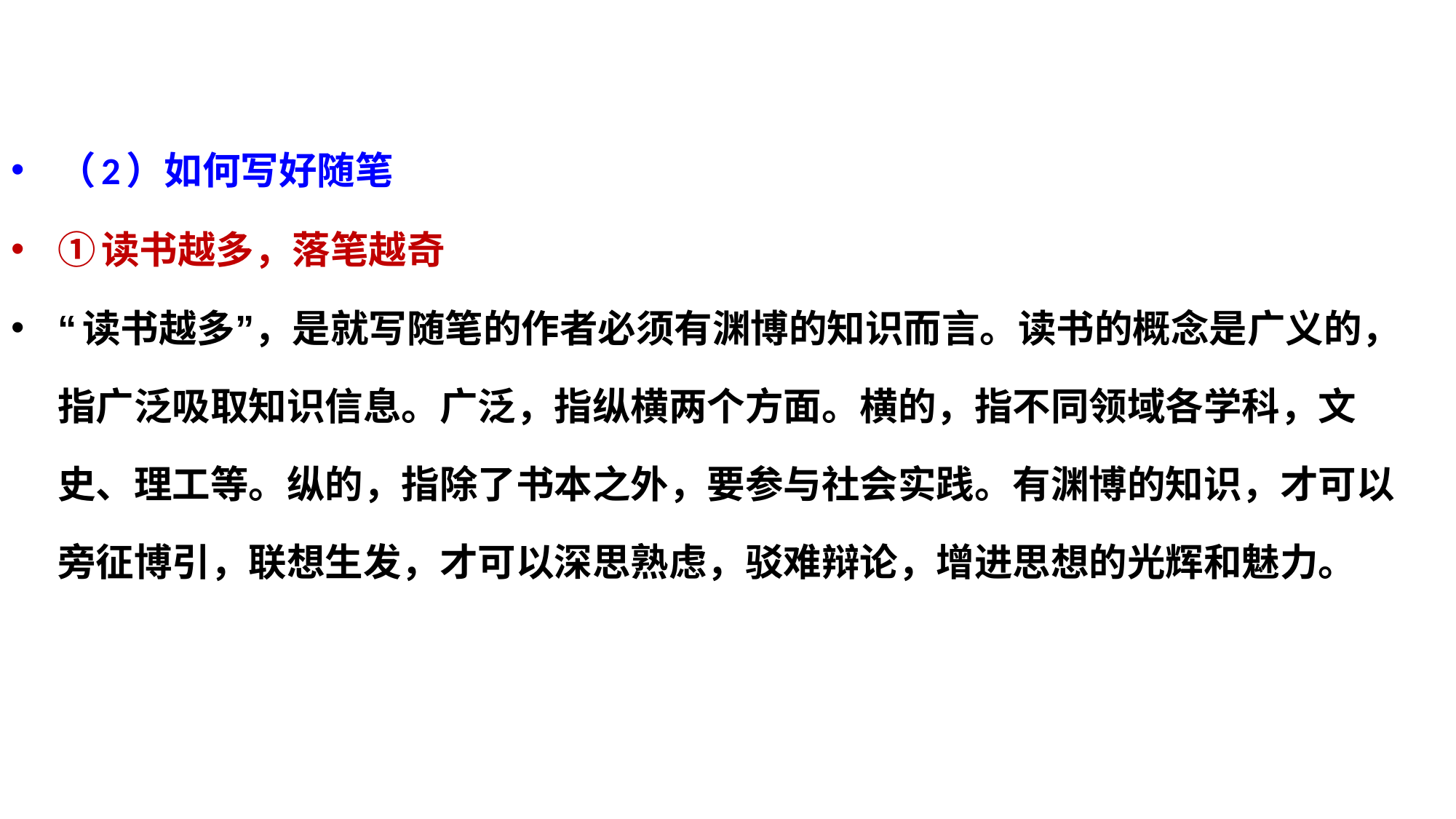

（2）如何写好随笔
①读书越多，落笔越奇
“读书越多”，是就写随笔的作者必须有渊博的知识而言。读书的概念是广义的，指广泛吸取知识信息。广泛，指纵横两个方面。横的，指不同领域各学科，文史、理工等。纵的，指除了书本之外，要参与社会实践。有渊博的知识，才可以旁征博引，联想生发，才可以深思熟虑，驳难辩论，增进思想的光辉和魅力。